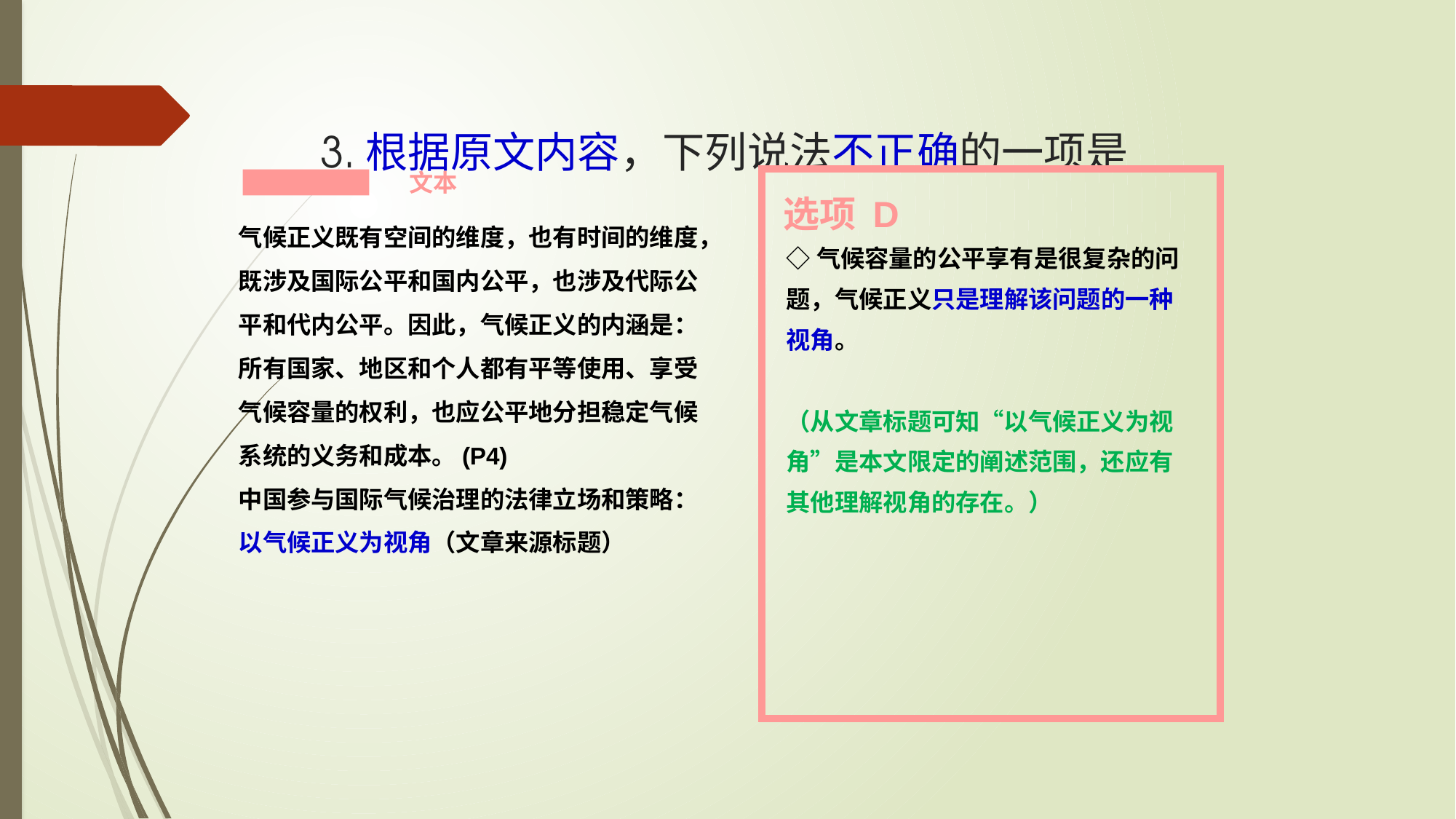

# 3.根据原文内容，下列说法不正确的一项是
文本

选项 D
气候正义既有空间的维度，也有时间的维度，既涉及国际公平和国内公平，也涉及代际公平和代内公平。因此，气候正义的内涵是：所有国家、地区和个人都有平等使用、享受气候容量的权利，也应公平地分担稳定气候系统的义务和成本。(P4)
中国参与国际气候治理的法律立场和策略：以气候正义为视角（文章来源标题）
◇气候容量的公平享有是很复杂的问题，气候正义只是理解该问题的一种视角。

（从文章标题可知“以气候正义为视角”是本文限定的阐述范围，还应有其他理解视角的存在。）